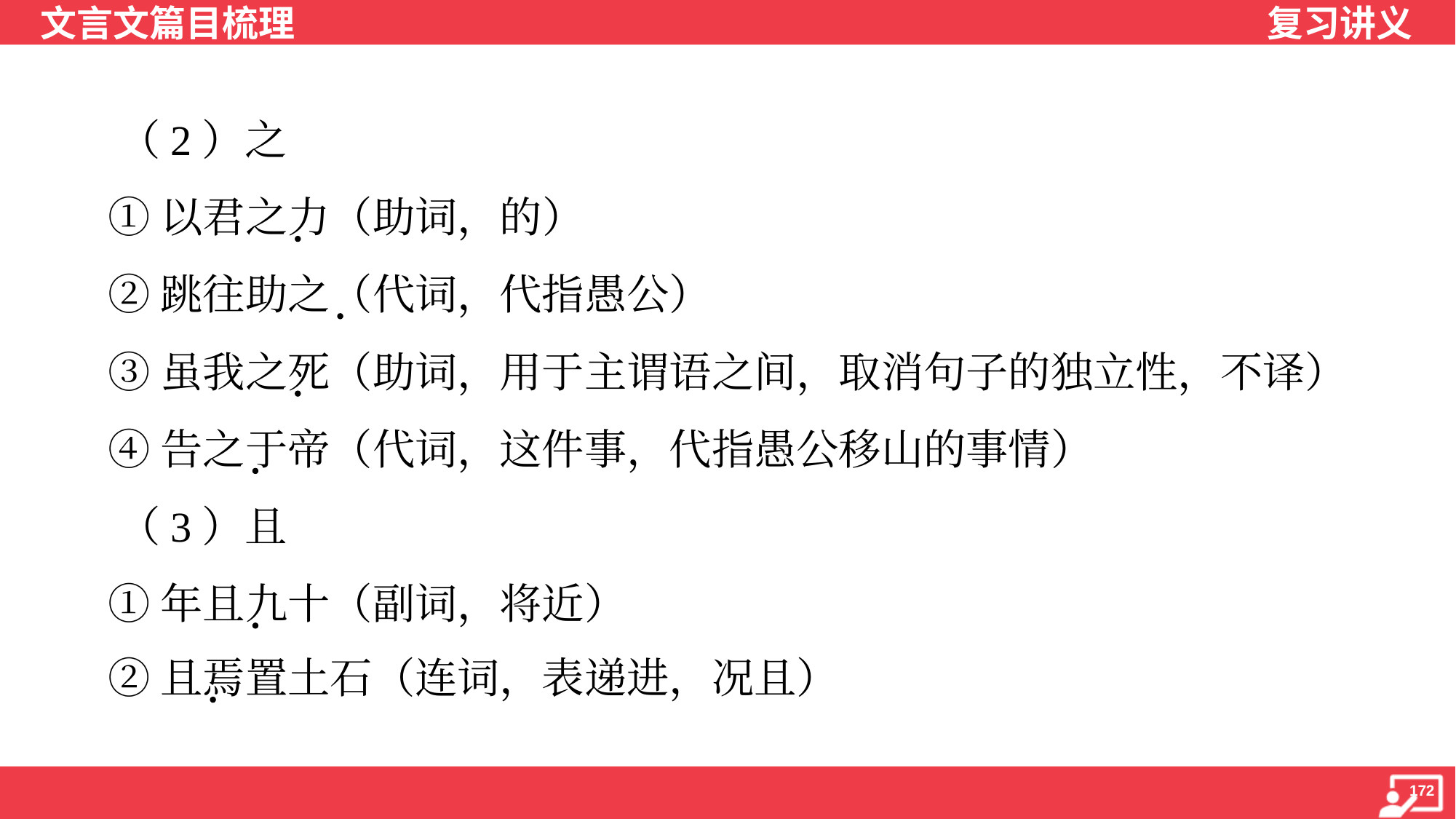

（2）之
    ①以君之力（助词，的）
    ②跳往助之（代词，代指愚公）
    ③虽我之死（助词，用于主谓语之间，取消句子的独立性，不译）
    ④告之于帝（代词，这件事，代指愚公移山的事情）
    （3）且
    ①年且九十（副词，将近）
    ②且焉置土石（连词，表递进，况且）